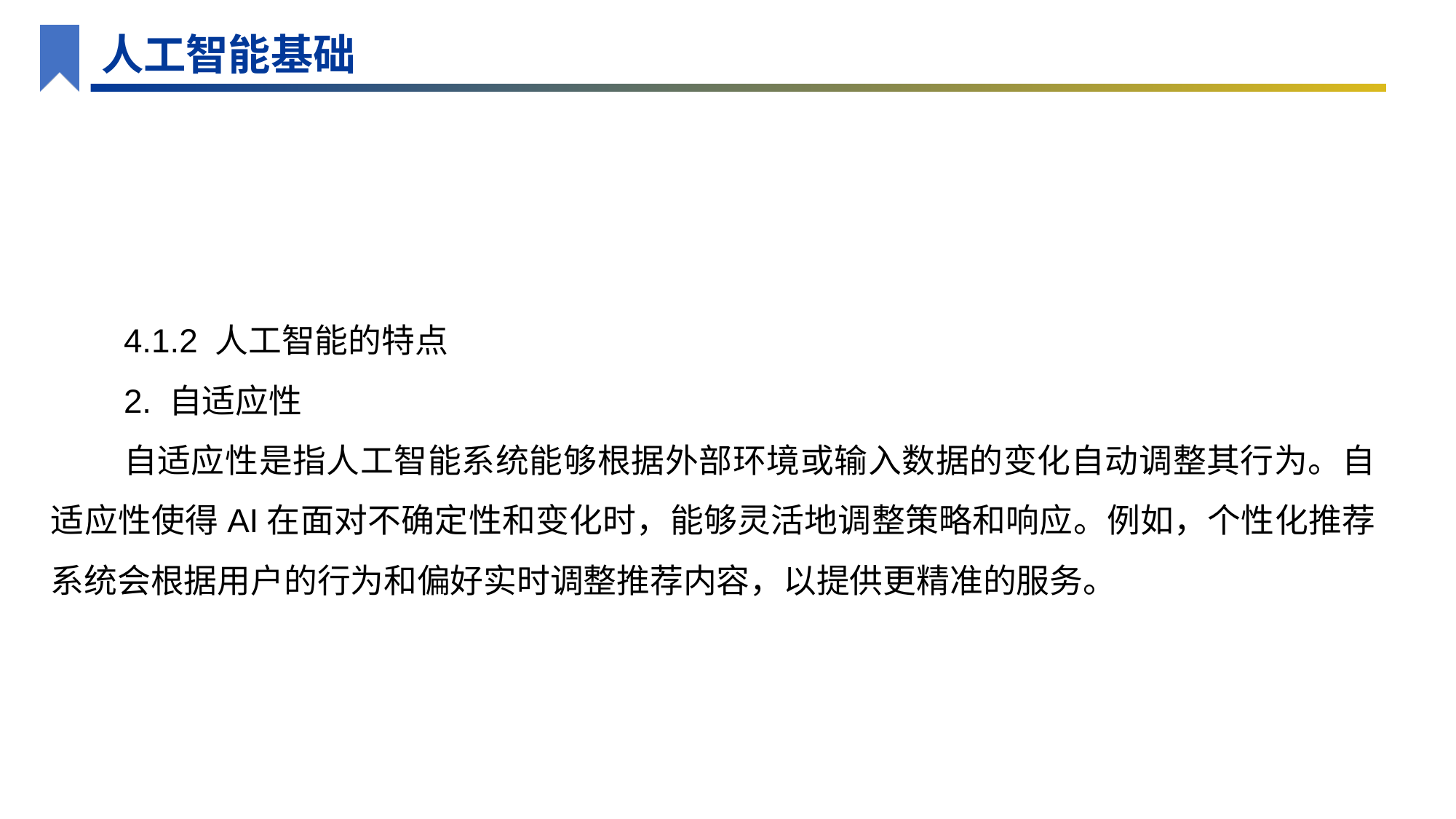

人工智能基础
4.1.2 人工智能的特点
2. 自适应性
自适应性是指人工智能系统能够根据外部环境或输入数据的变化自动调整其行为。自适应性使得AI在面对不确定性和变化时，能够灵活地调整策略和响应。例如，个性化推荐系统会根据用户的行为和偏好实时调整推荐内容，以提供更精准的服务。